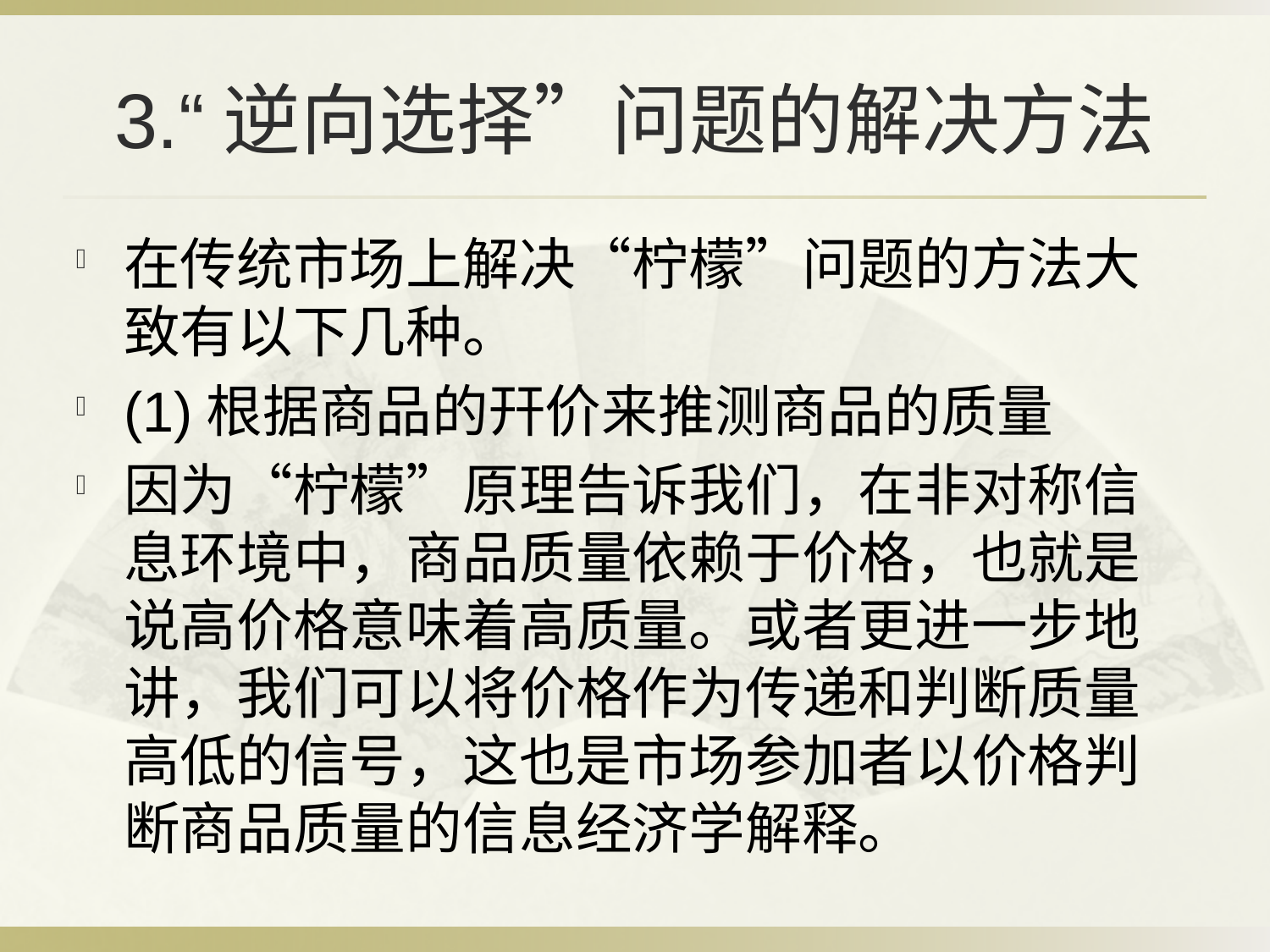

# 3.“逆向选择”问题的解决方法
在传统市场上解决“柠檬”问题的方法大致有以下几种。
(1)根据商品的幵价来推测商品的质量
因为“柠檬”原理告诉我们，在非对称信息环境中，商品质量依赖于价格，也就是说高价格意味着高质量。或者更进一步地讲，我们可以将价格作为传递和判断质量高低的信号，这也是市场参加者以价格判断商品质量的信息经济学解释。